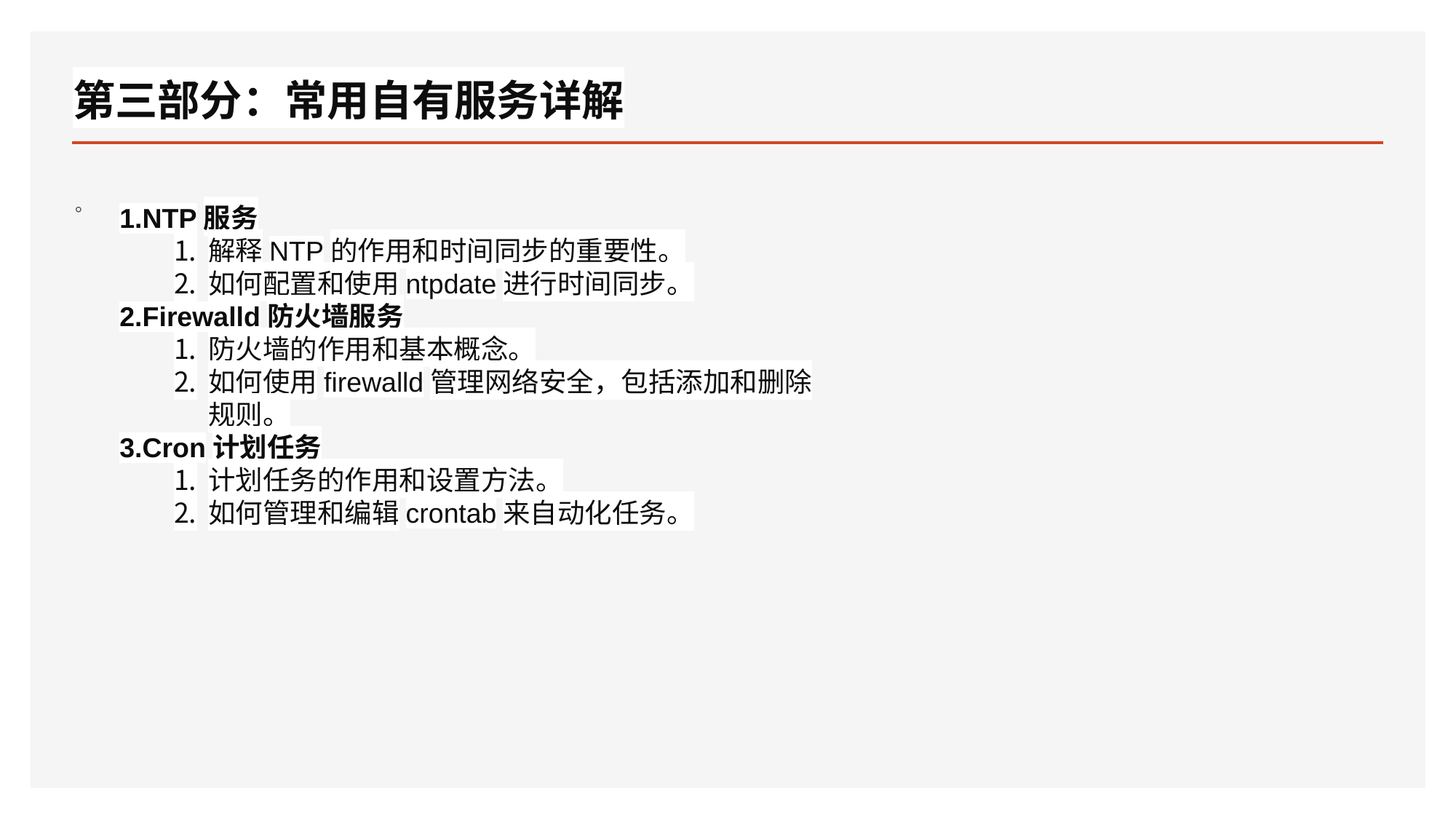

# 第三部分：常用自有服务详解
。
NTP服务
解释NTP的作用和时间同步的重要性。
如何配置和使用ntpdate进行时间同步。
Firewalld防火墙服务
防火墙的作用和基本概念。
如何使用firewalld管理网络安全，包括添加和删除规则。
Cron计划任务
计划任务的作用和设置方法。
如何管理和编辑crontab来自动化任务。